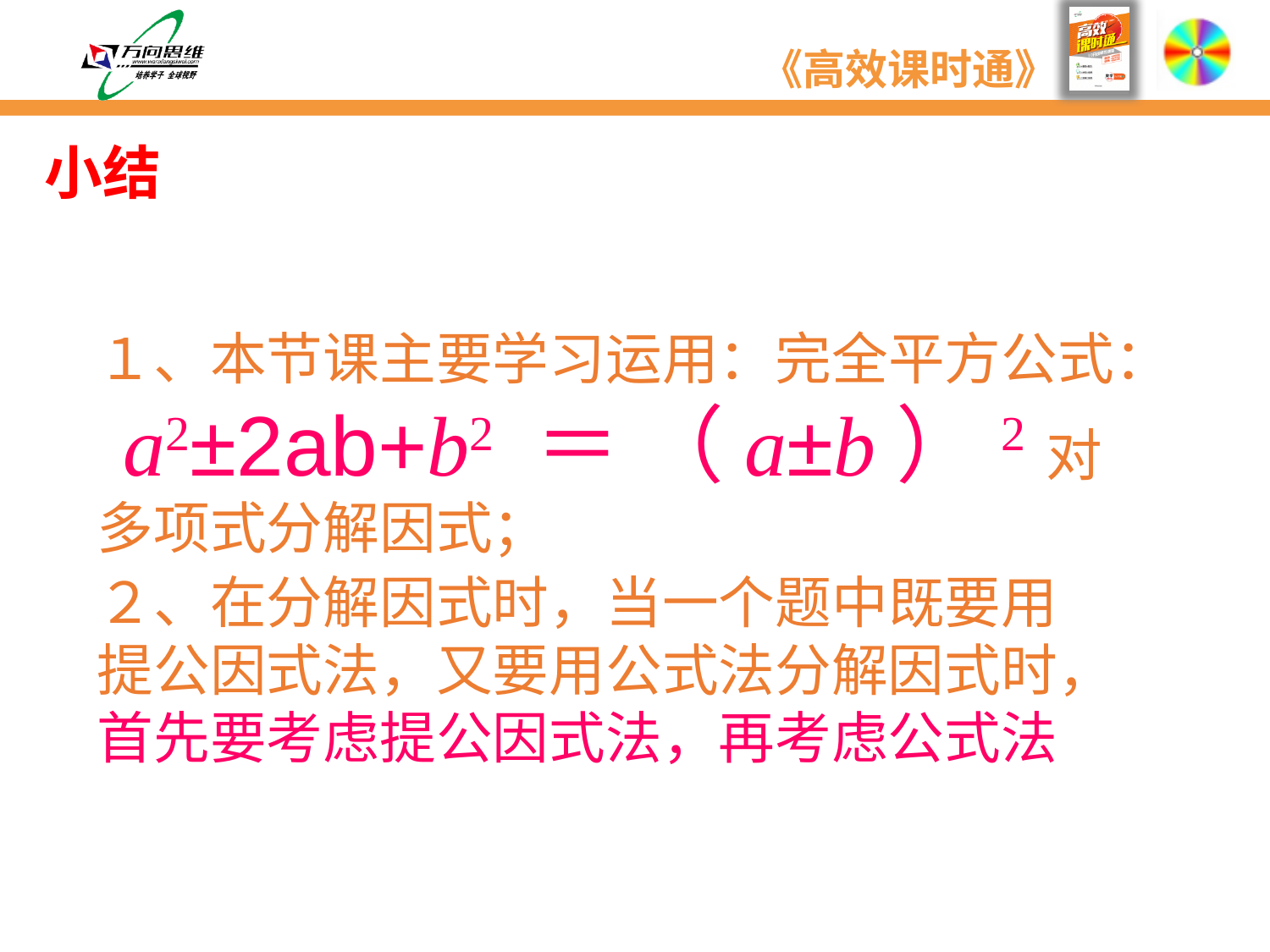

# 小结
１、本节课主要学习运用：完全平方公式： a2±2ab+b2 ＝ （a±b）2对多项式分解因式；
２、在分解因式时，当一个题中既要用提公因式法，又要用公式法分解因式时，首先要考虑提公因式法，再考虑公式法